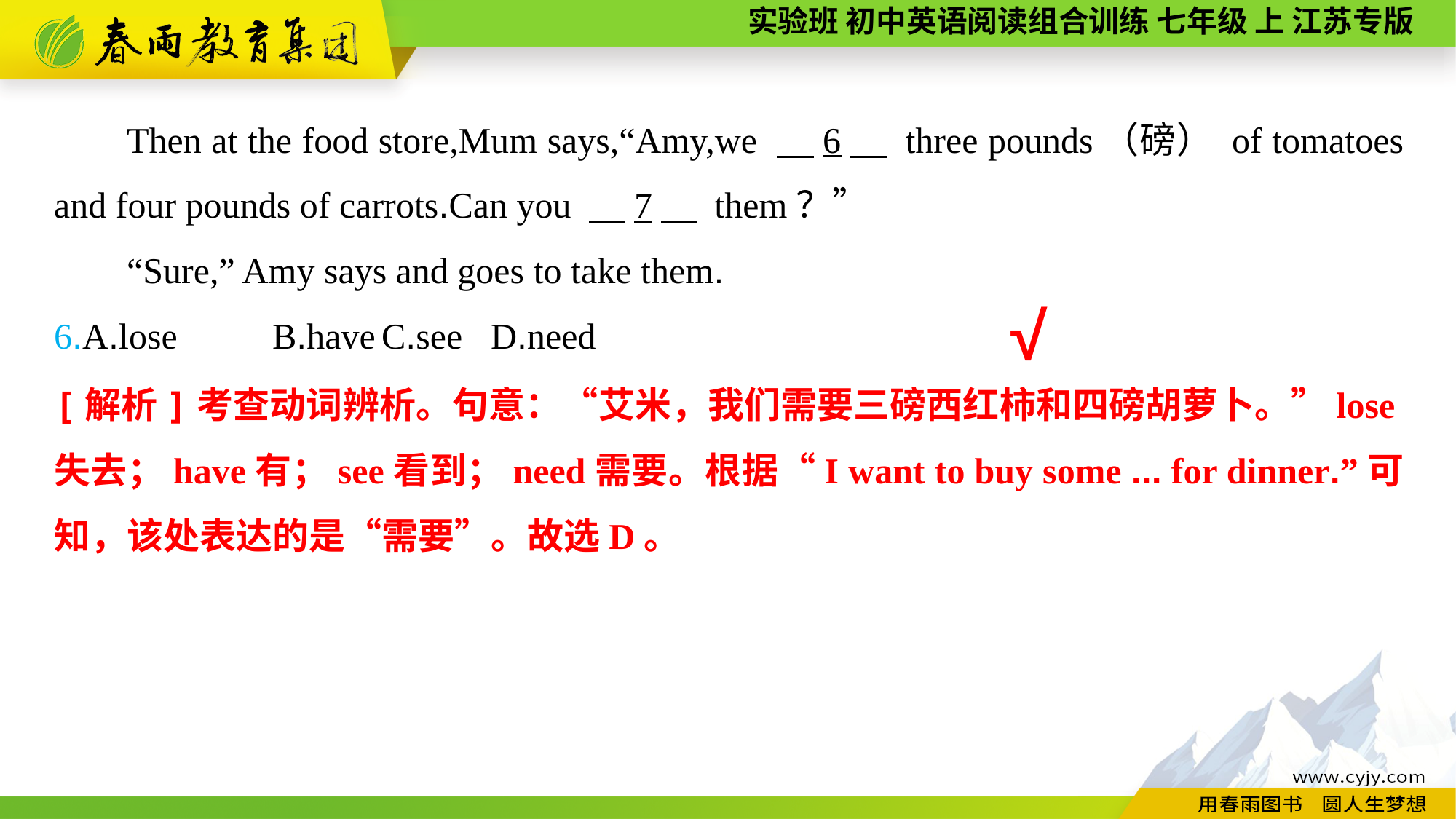

Then at the food store,Mum says,“Amy,we 　6　 three pounds（磅） of tomatoes and four pounds of carrots.Can you 　7　 them？”
“Sure,” Amy says and goes to take them.
6.A.lose	B.have	C.see	D.need
√
[解析]考查动词辨析。句意：“艾米，我们需要三磅西红柿和四磅胡萝卜。”lose失去；have有；see看到；need需要。根据“I want to buy some ... for dinner.”可知，该处表达的是“需要”。故选D。